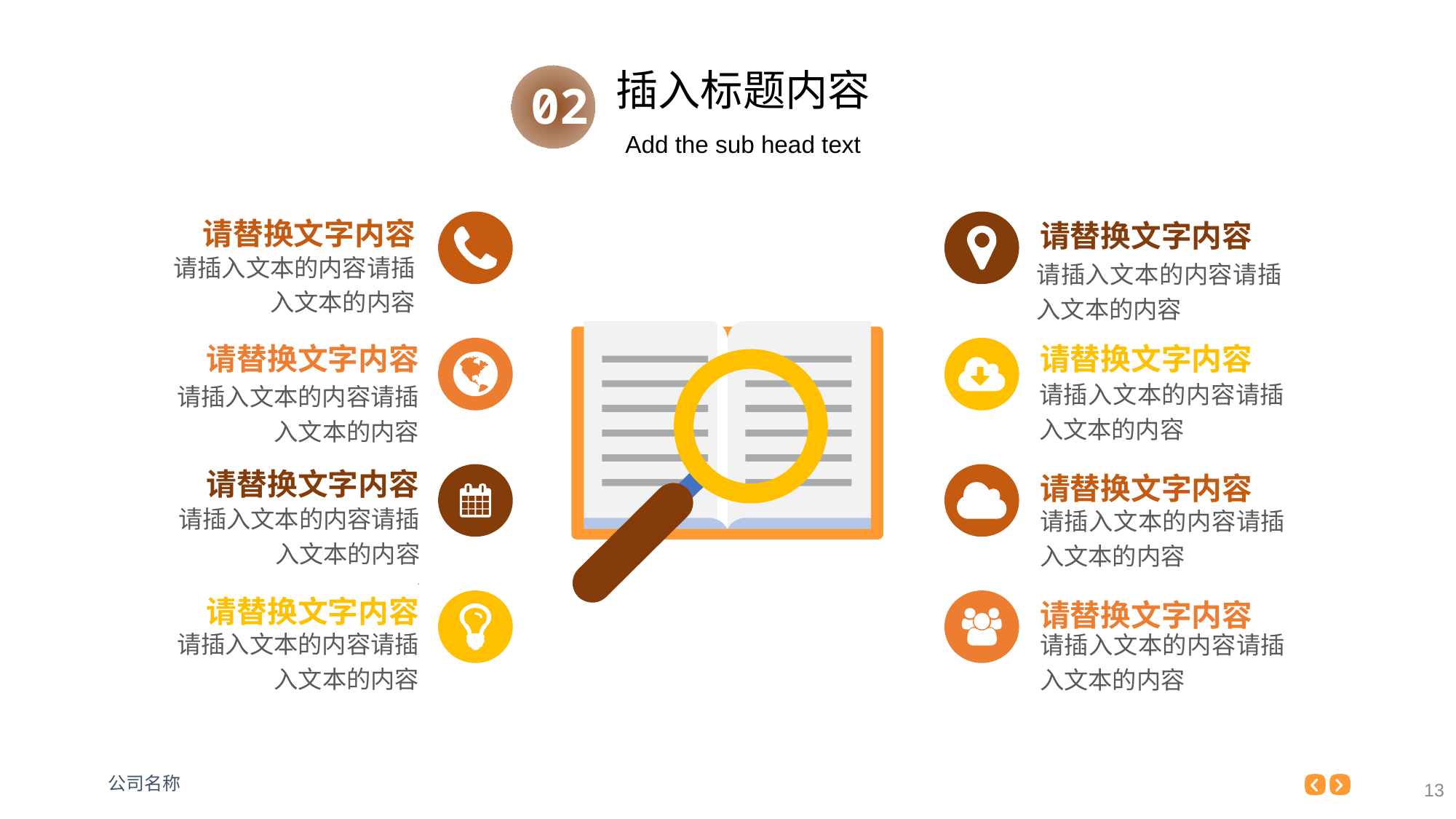

请替换文字内容
请插入文本的内容请插入文本的内容
请替换文字内容
请插入文本的内容请插入文本的内容

请替换文字内容
请插入文本的内容请插入文本的内容
请替换文字内容
请插入文本的内容请插入文本的内容

请替换文字内容
请插入文本的内容请插入文本的内容
.
请替换文字内容
请插入文本的内容请插入文本的内容

请替换文字内容
请插入文本的内容请插入文本的内容
请替换文字内容
请插入文本的内容请插入文本的内容

13